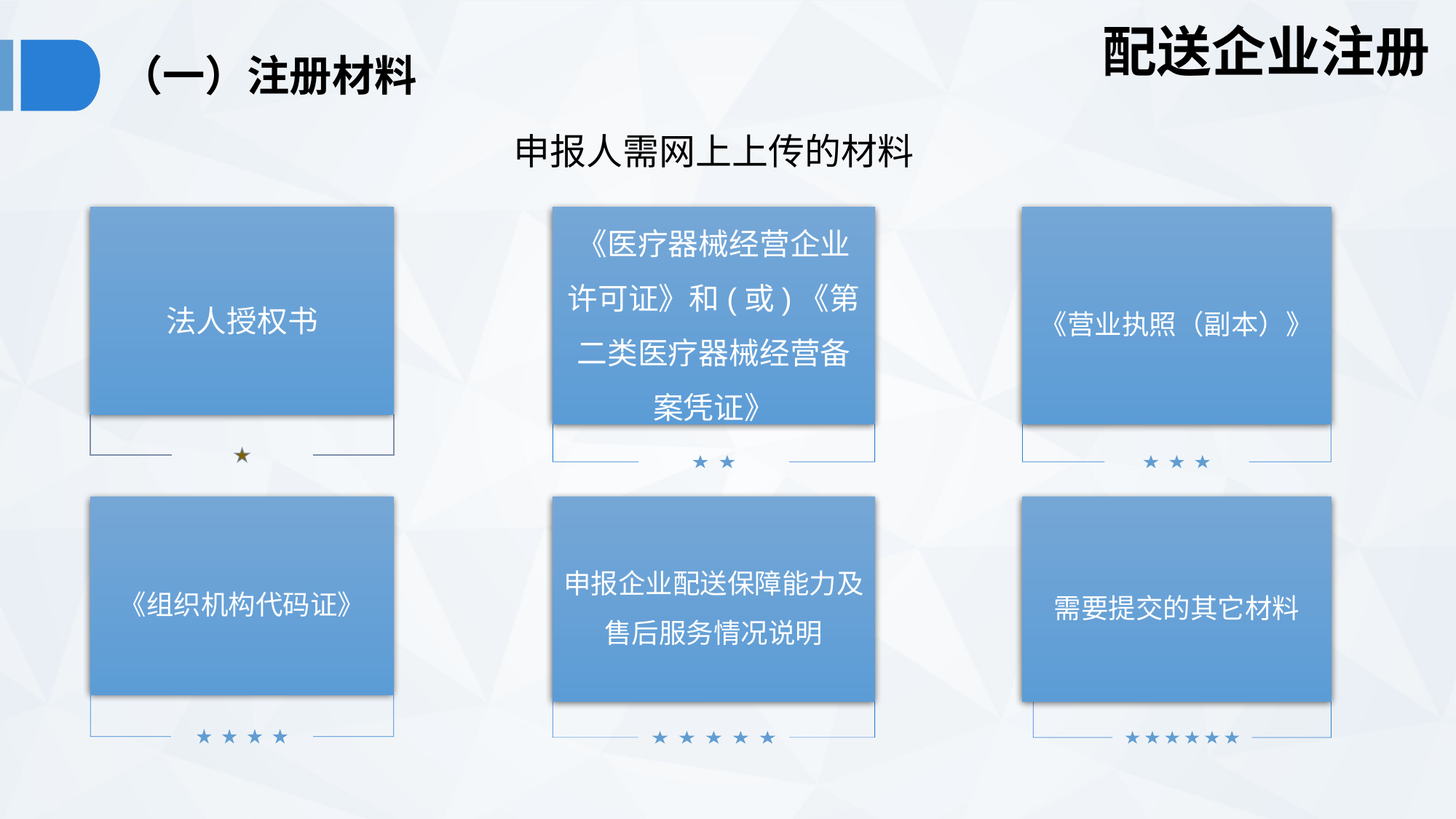

配送企业注册
（一）注册材料
申报人需网上上传的材料
《营业执照（副本）》

法人授权书

《医疗器械经营企业许可证》和(或)《第二类医疗器械经营备案凭证》

需要提交的其它材料

《组织机构代码证》

申报企业配送保障能力及售后服务情况说明